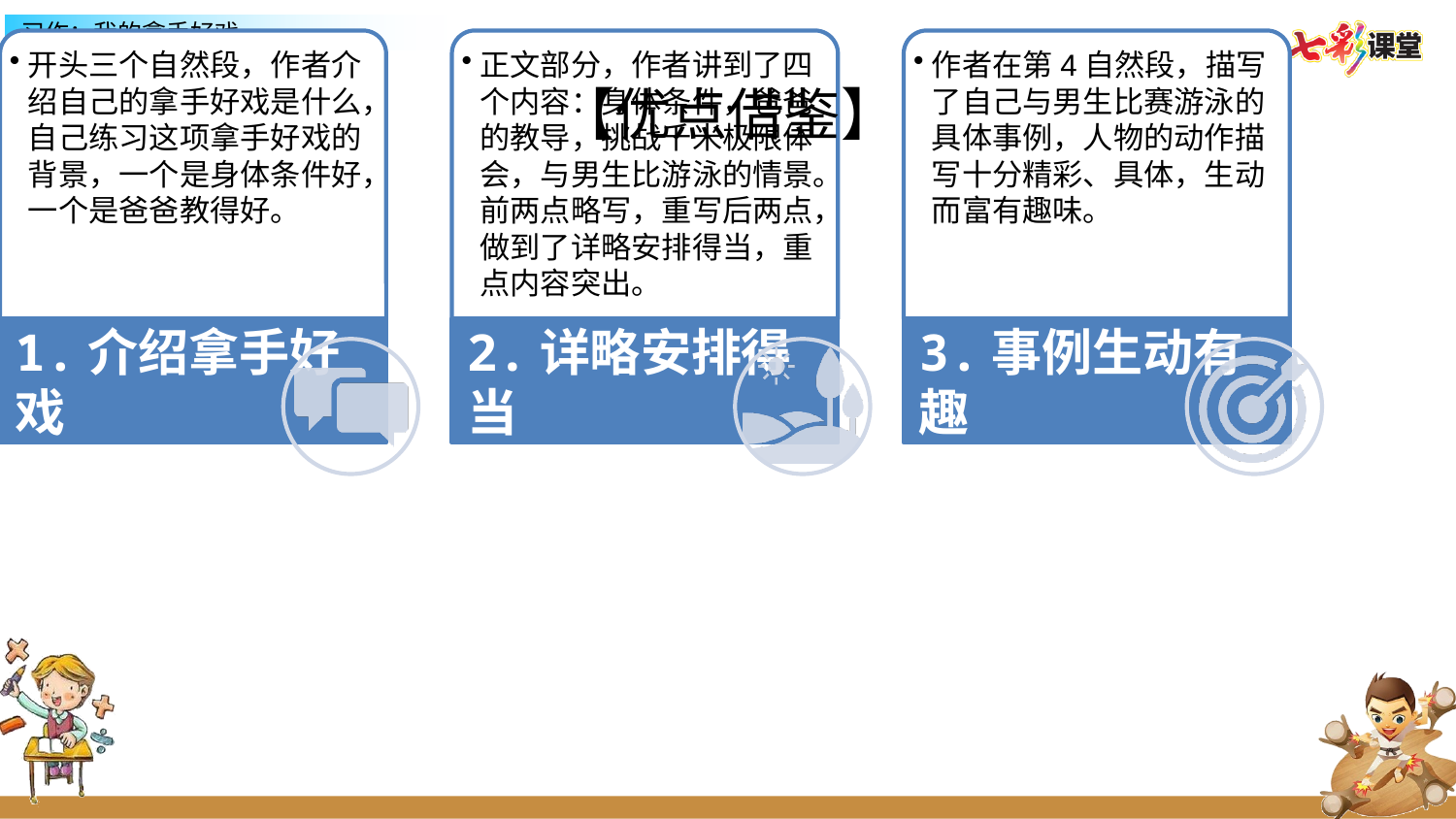

【优点借鉴】
开头三个自然段，作者介绍自己的拿手好戏是什么，自己练习这项拿手好戏的背景，一个是身体条件好，一个是爸爸教得好。
1.介绍拿手好戏
正文部分，作者讲到了四个内容：身体条件，爸爸的教导，挑战千米极限体会，与男生比游泳的情景。前两点略写，重写后两点，做到了详略安排得当，重点内容突出。
2.详略安排得当
作者在第4自然段，描写了自己与男生比赛游泳的具体事例，人物的动作描写十分精彩、具体，生动而富有趣味。
3.事例生动有趣